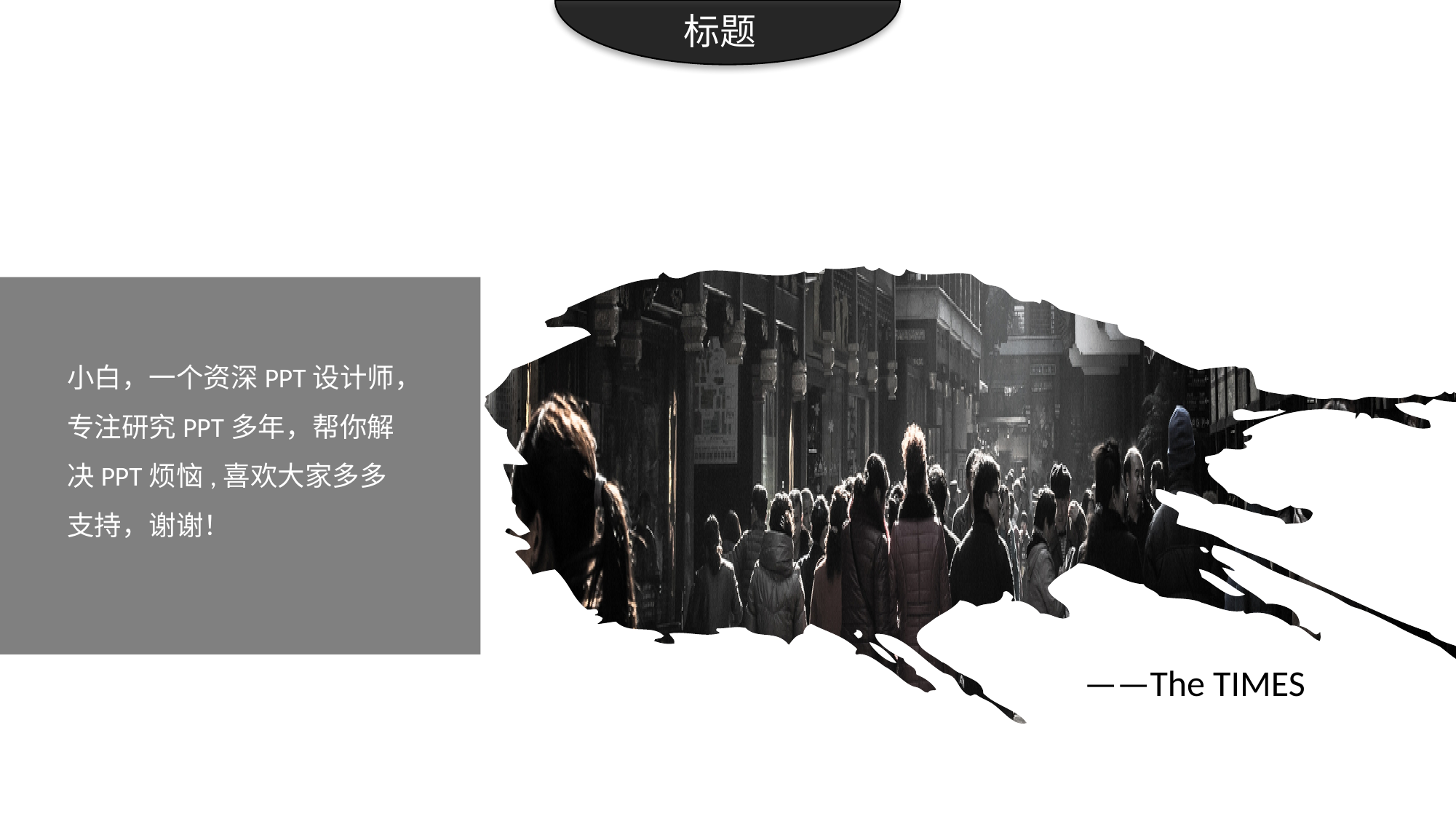

标题

小白，一个资深PPT设计师，专注研究PPT多年，帮你解决PPT烦恼,喜欢大家多多支持，谢谢！
——The TIMES